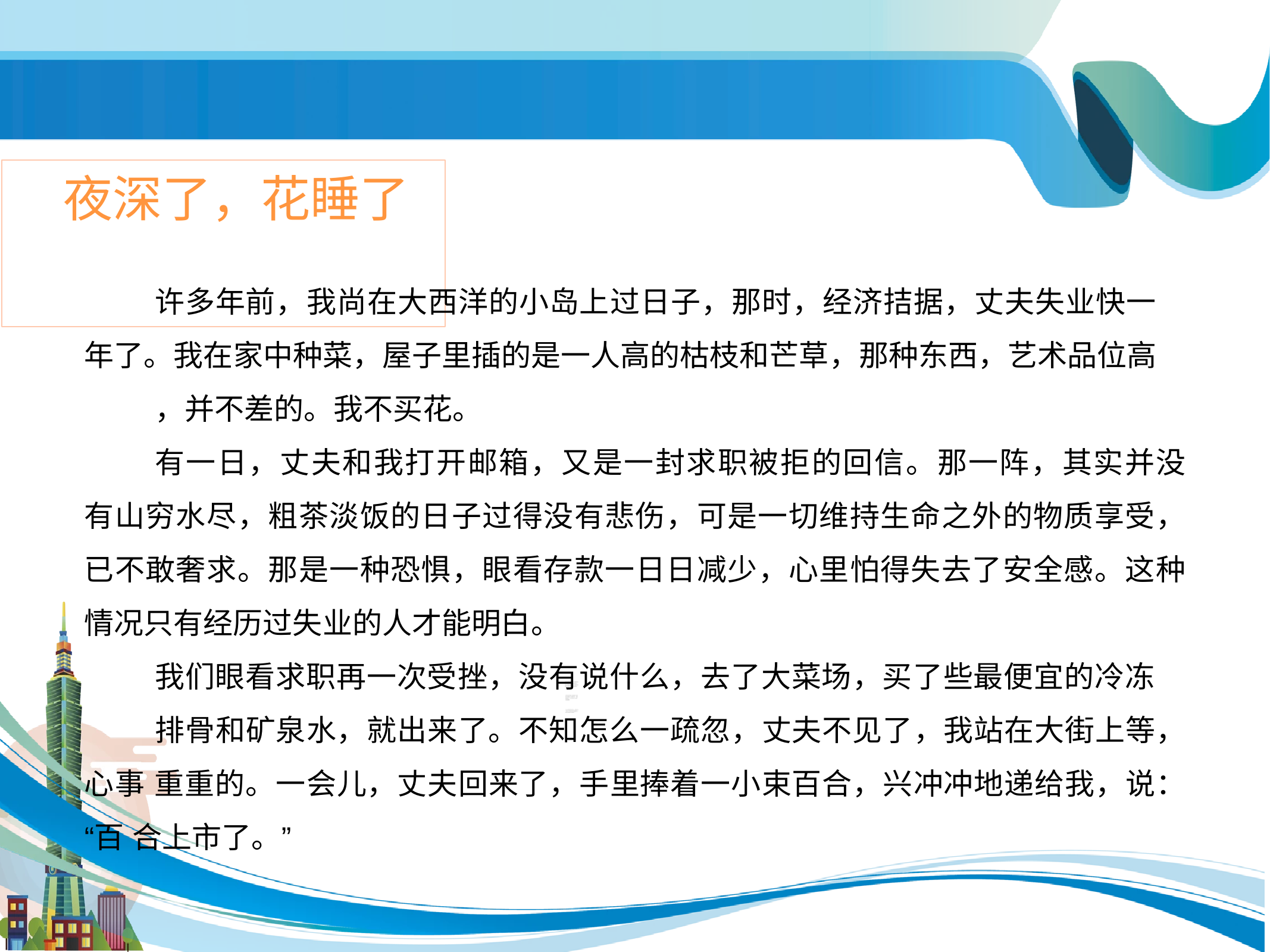

# 夜深了，花睡了
许多年前，我尚在大西洋的小岛上过日子，那时，经济拮据，丈夫失业快一 年了。我在家中种菜，屋子里插的是一人高的枯枝和芒草，那种东西，艺术品位高
，并不差的。我不买花。
有一日，丈夫和我打开邮箱，又是一封求职被拒的回信。那一阵，其实并没 有山穷水尽，粗茶淡饭的日子过得没有悲伤，可是一切维持生命之外的物质享受， 已不敢奢求。那是一种恐惧，眼看存款一日日减少，心里怕得失去了安全感。这种 情况只有经历过失业的人才能明白。
我们眼看求职再一次受挫，没有说什么，去了大菜场，买了些最便宜的冷冻
排骨和矿泉水，就出来了。不知怎么一疏忽，丈夫不见了，我站在大街上等，心事 重重的。一会儿，丈夫回来了，手里捧着一小束百合，兴冲冲地递给我，说：“百 合上市了。”